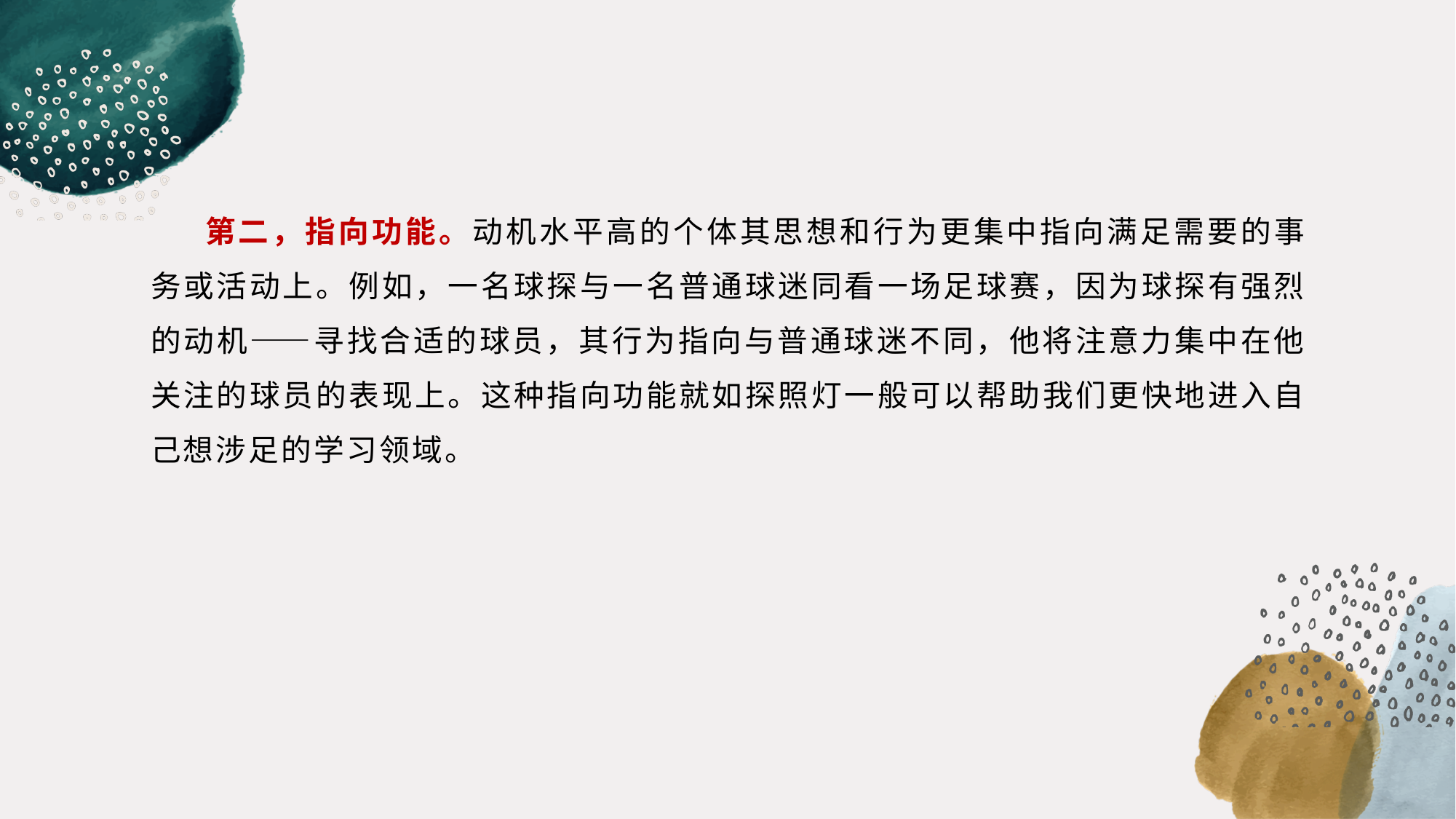

第二，指向功能。动机水平高的个体其思想和行为更集中指向满足需要的事务或活动上。例如，一名球探与一名普通球迷同看一场足球赛，因为球探有强烈的动机——寻找合适的球员，其行为指向与普通球迷不同，他将注意力集中在他关注的球员的表现上。这种指向功能就如探照灯一般可以帮助我们更快地进入自己想涉足的学习领域。